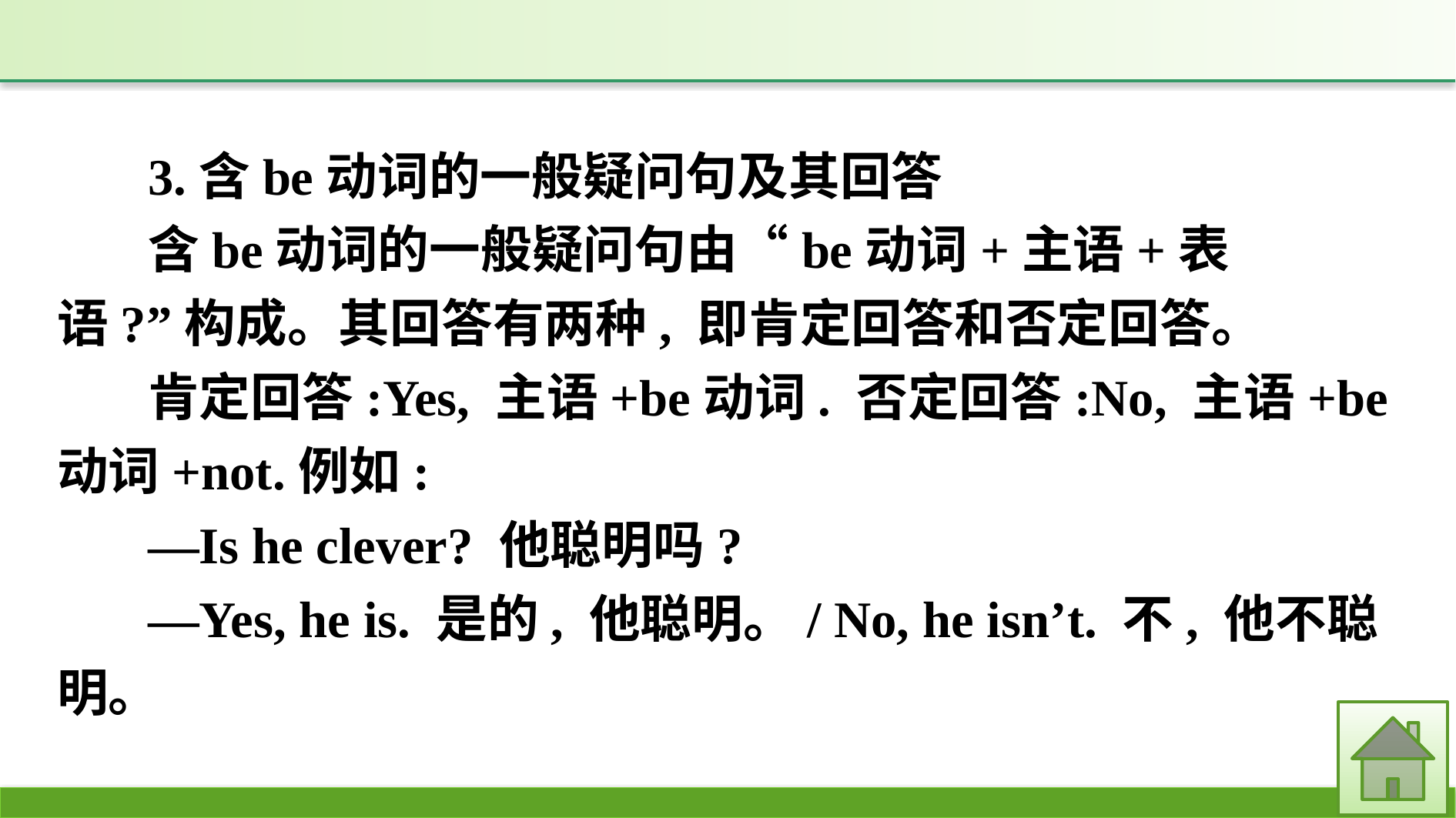

3.含be动词的一般疑问句及其回答
含be动词的一般疑问句由“be动词+主语+表语?”构成。其回答有两种, 即肯定回答和否定回答。
肯定回答:Yes, 主语+be动词. 否定回答:No, 主语+be动词+not.例如:
—Is he clever? 他聪明吗?
—Yes, he is. 是的, 他聪明。/ No, he isn’t. 不, 他不聪明。